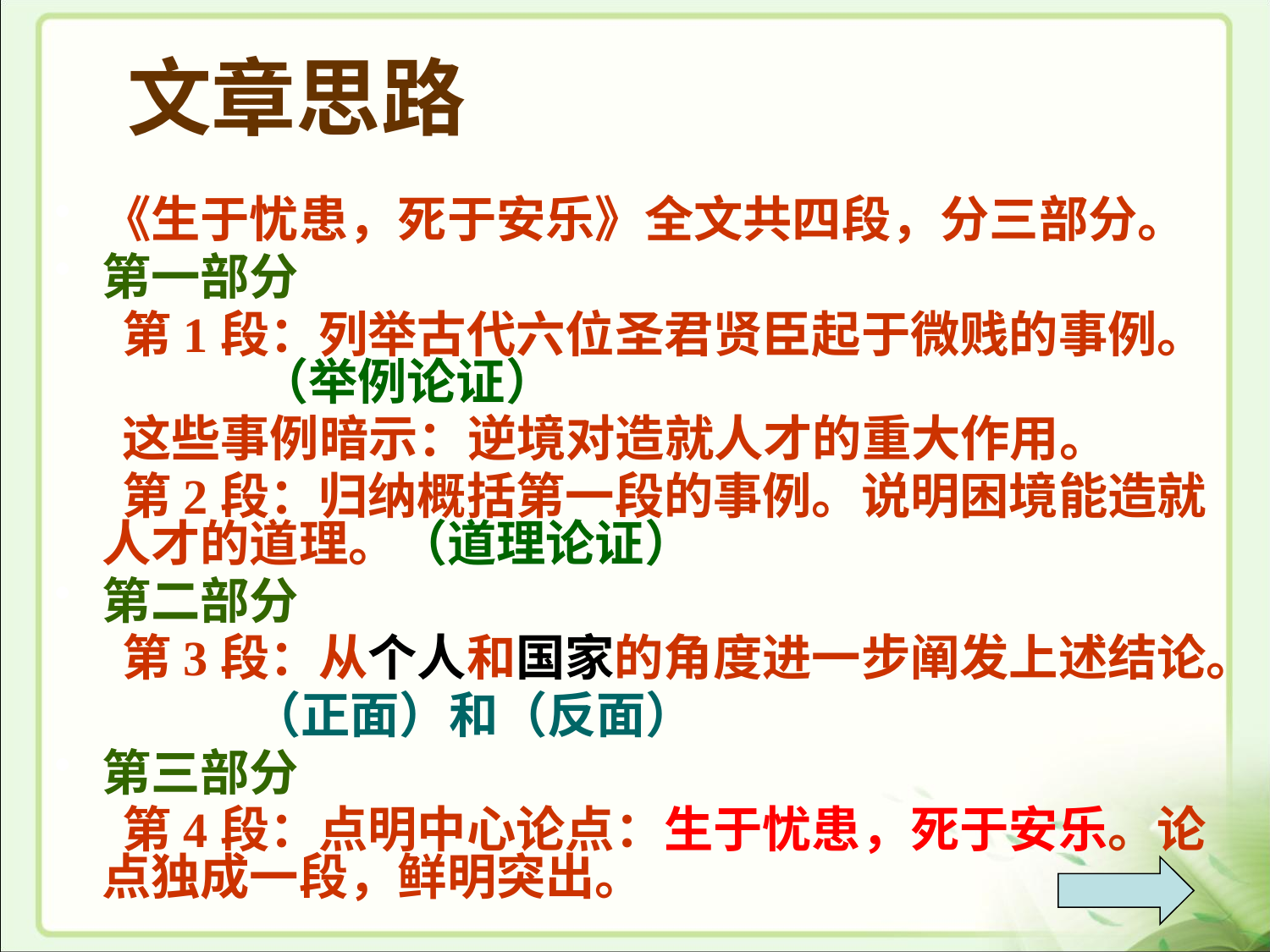

# 文章思路
《生于忧患，死于安乐》全文共四段，分三部分。
第一部分
     第1段：列举古代六位圣君贤臣起于微贱的事例。               （举例论证）
     这些事例暗示：逆境对造就人才的重大作用。
     第2段：归纳概括第一段的事例。说明困境能造就人才的道理。（道理论证）
第二部分
     第3段：从个人和国家的角度进一步阐发上述结论。
　　　　（正面）和（反面）
第三部分
     第4段：点明中心论点：生于忧患，死于安乐。论点独成一段，鲜明突出。